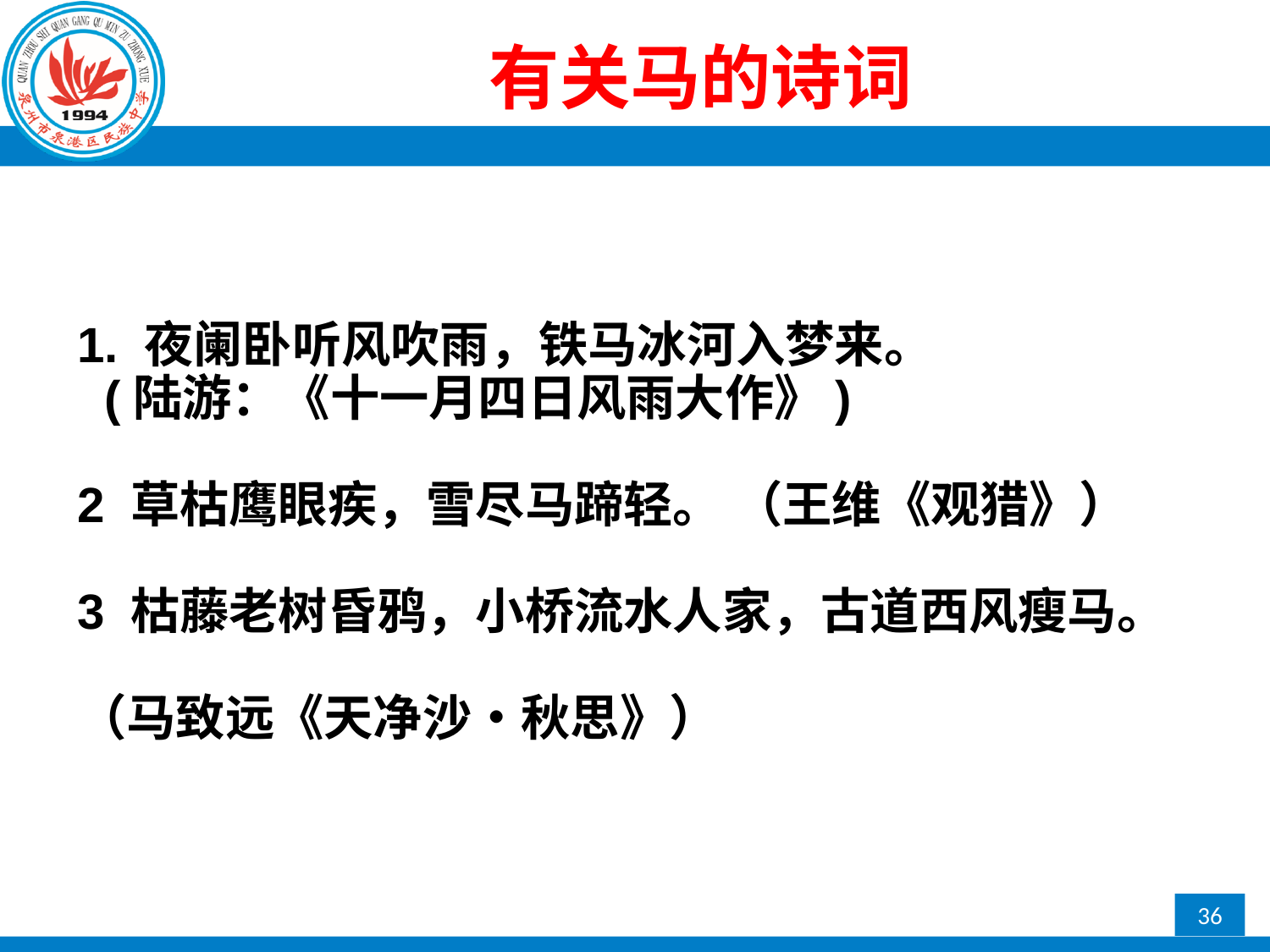

# 有关马的诗词
1. 夜阑卧听风吹雨，铁马冰河入梦来。
  (陆游：《十一月四日风雨大作》)

2 草枯鹰眼疾，雪尽马蹄轻。 （王维《观猎》）

3 枯藤老树昏鸦，小桥流水人家，古道西风瘦马。
（马致远《天净沙•秋思》）